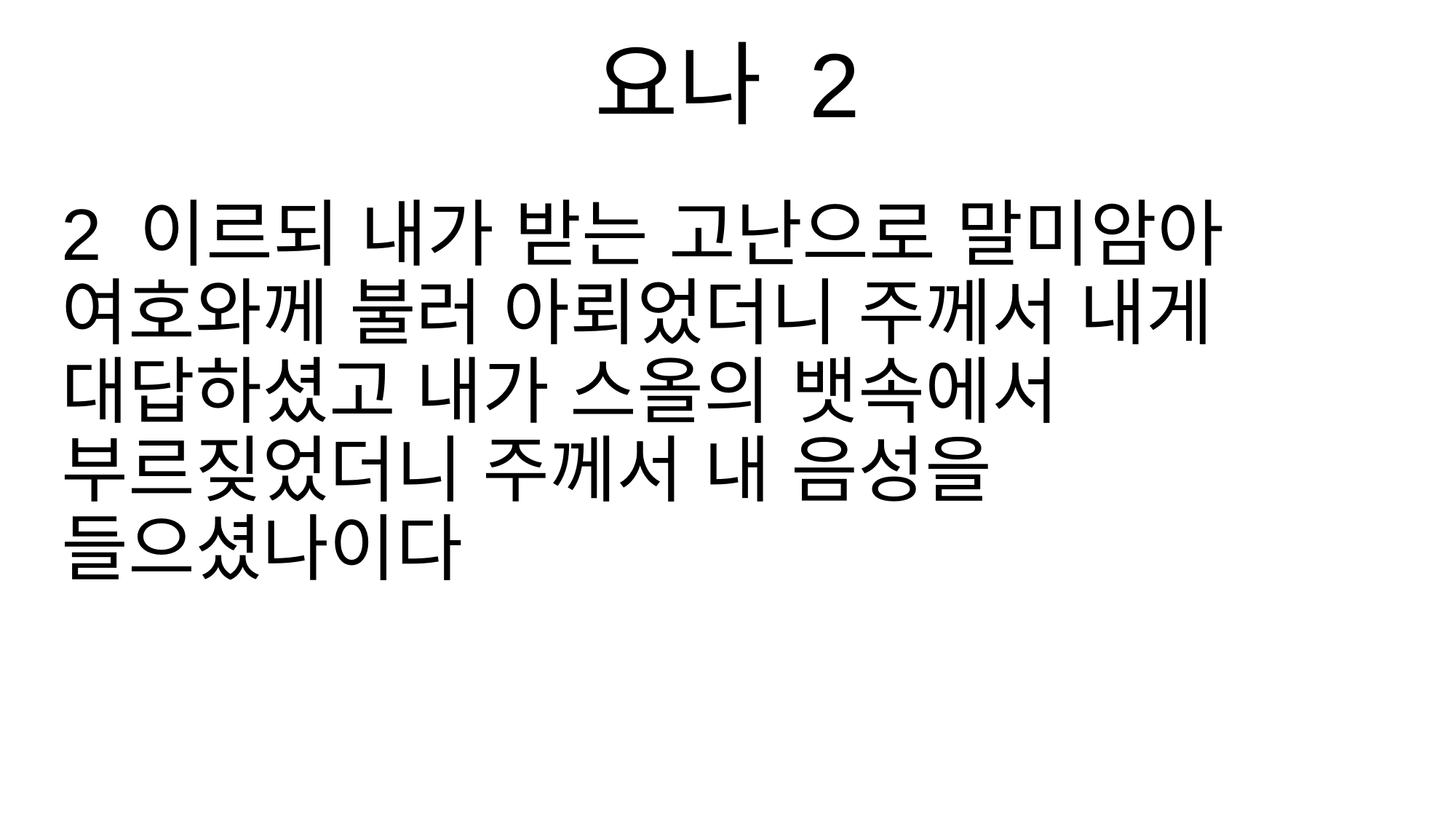

요나 2
2 이르되 내가 받는 고난으로 말미암아 여호와께 불러 아뢰었더니 주께서 내게 대답하셨고 내가 스올의 뱃속에서 부르짖었더니 주께서 내 음성을 들으셨나이다